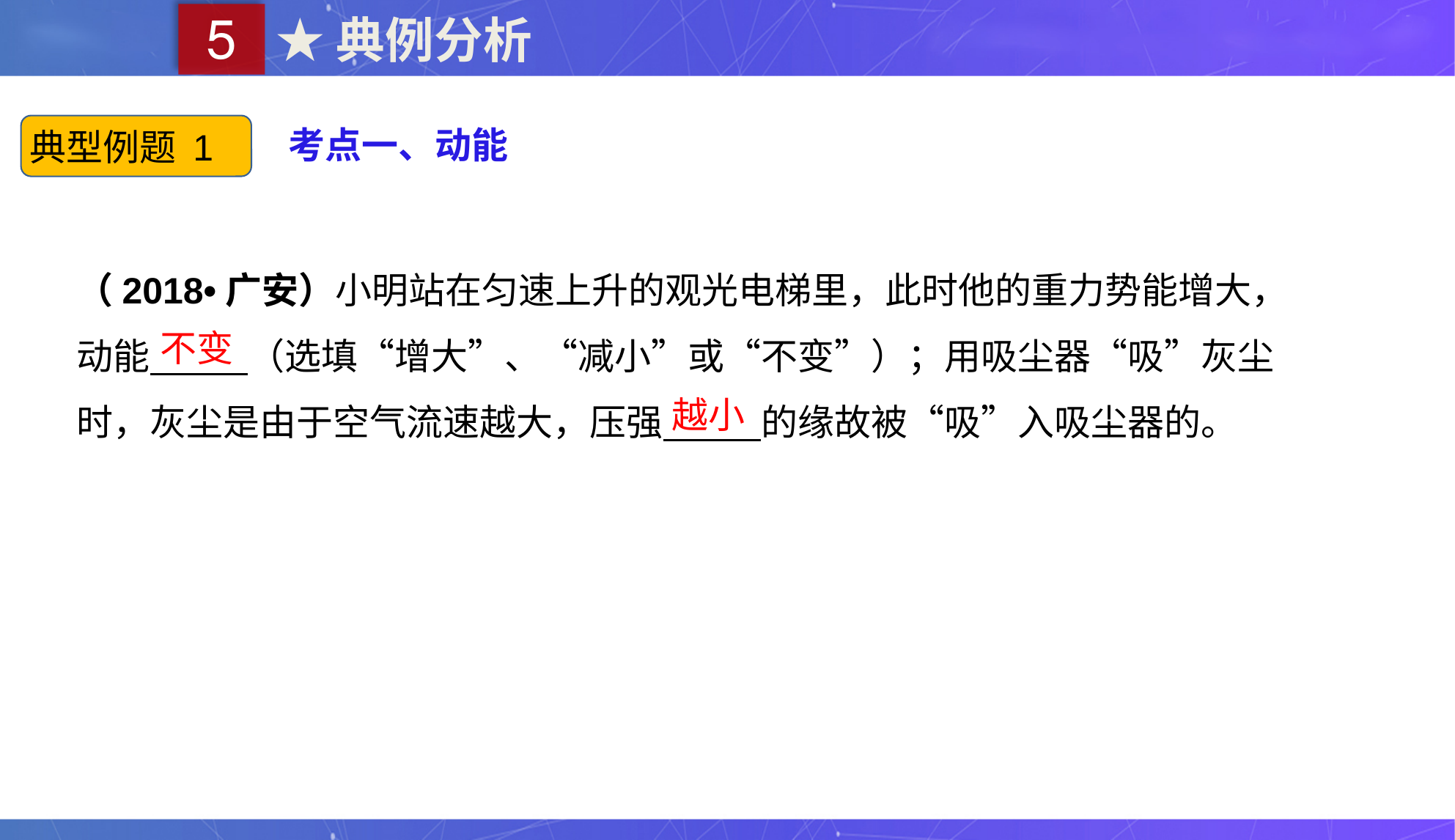

5
★典例分析
典型例题 1
考点一、动能
（2018•广安）小明站在匀速上升的观光电梯里，此时他的重力势能增大，动能　   　（选填“增大”、“减小”或“不变”）；用吸尘器“吸”灰尘时，灰尘是由于空气流速越大，压强　   　的缘故被“吸”入吸尘器的。
不变
越小